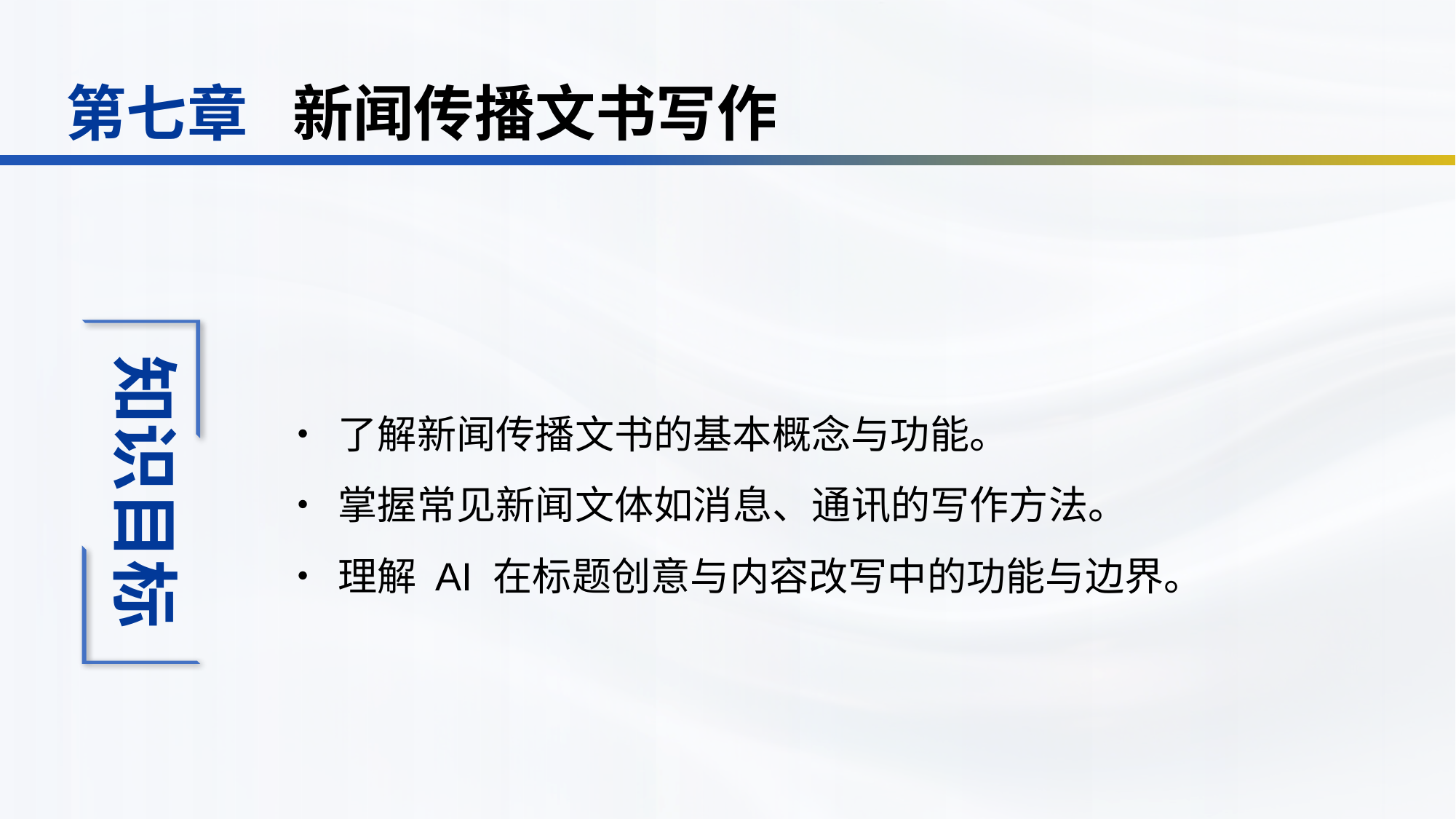

新闻传播文书写作
第七章
•	了解新闻传播文书的基本概念与功能。
•	掌握常见新闻文体如消息、通讯的写作方法。
•	理解 AI 在标题创意与内容改写中的功能与边界。